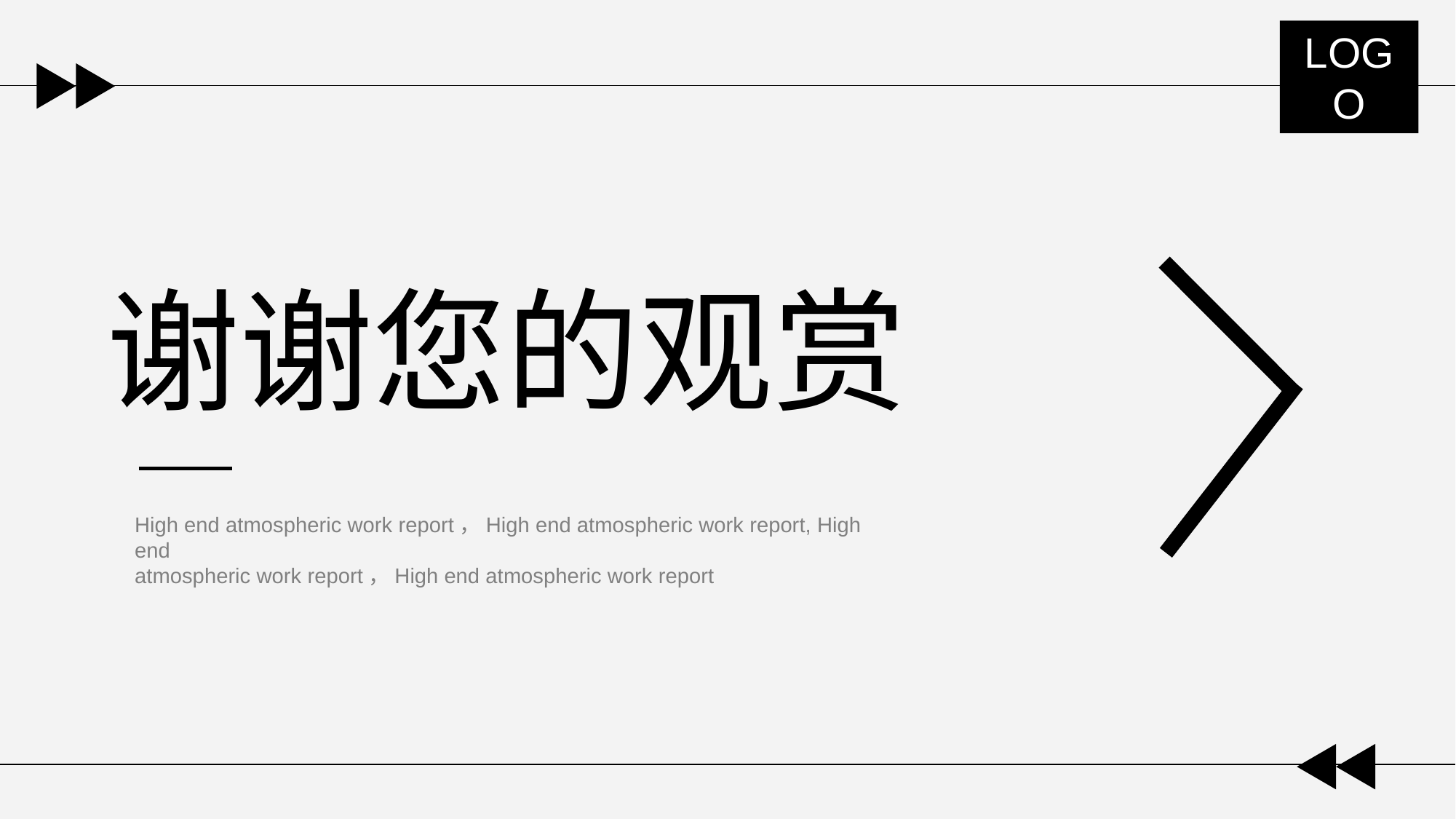

LOGO

谢谢您的观赏
High end atmospheric work report，High end atmospheric work report, High end
atmospheric work report，High end atmospheric work report